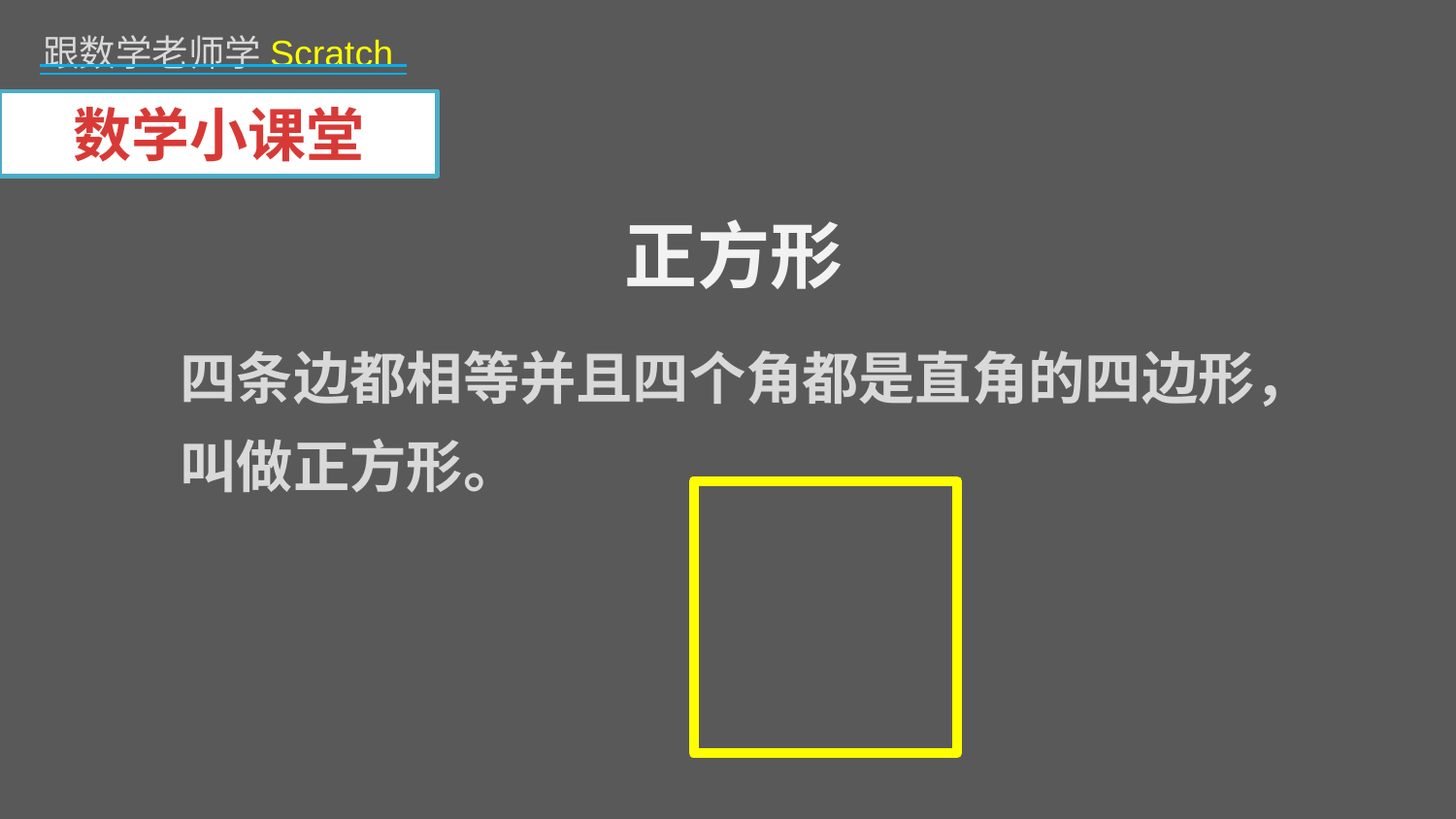

# 数学小课堂
 正方形
四条边都相等并且四个角都是直角的四边形，叫做正方形。